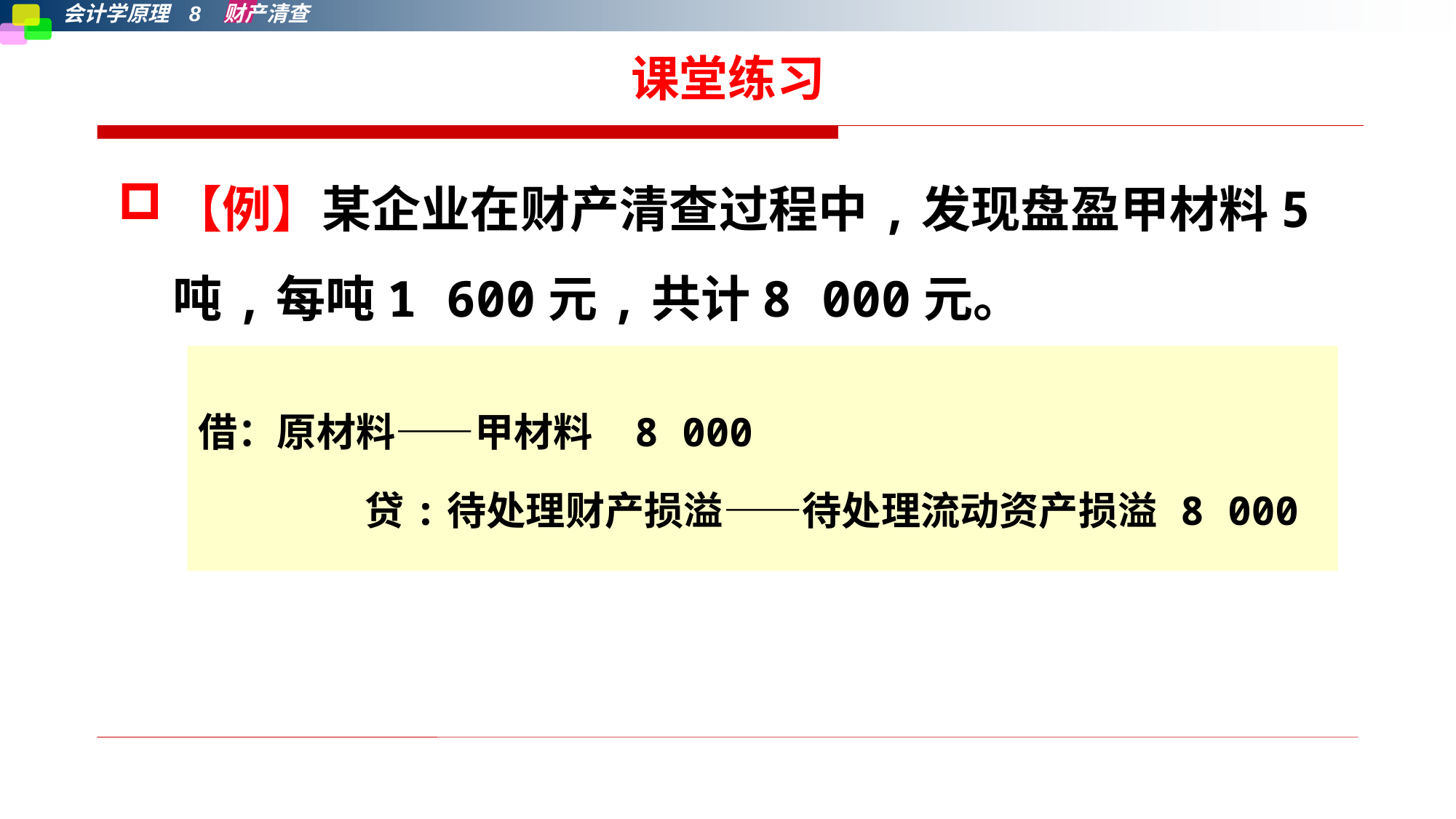

# 课堂练习
【例】某企业在财产清查过程中,发现盘盈甲材料5吨,每吨1 600元,共计8 000元。
借：原材料——甲材料	8 000
　　　　 贷:待处理财产损溢——待处理流动资产损溢	8 000